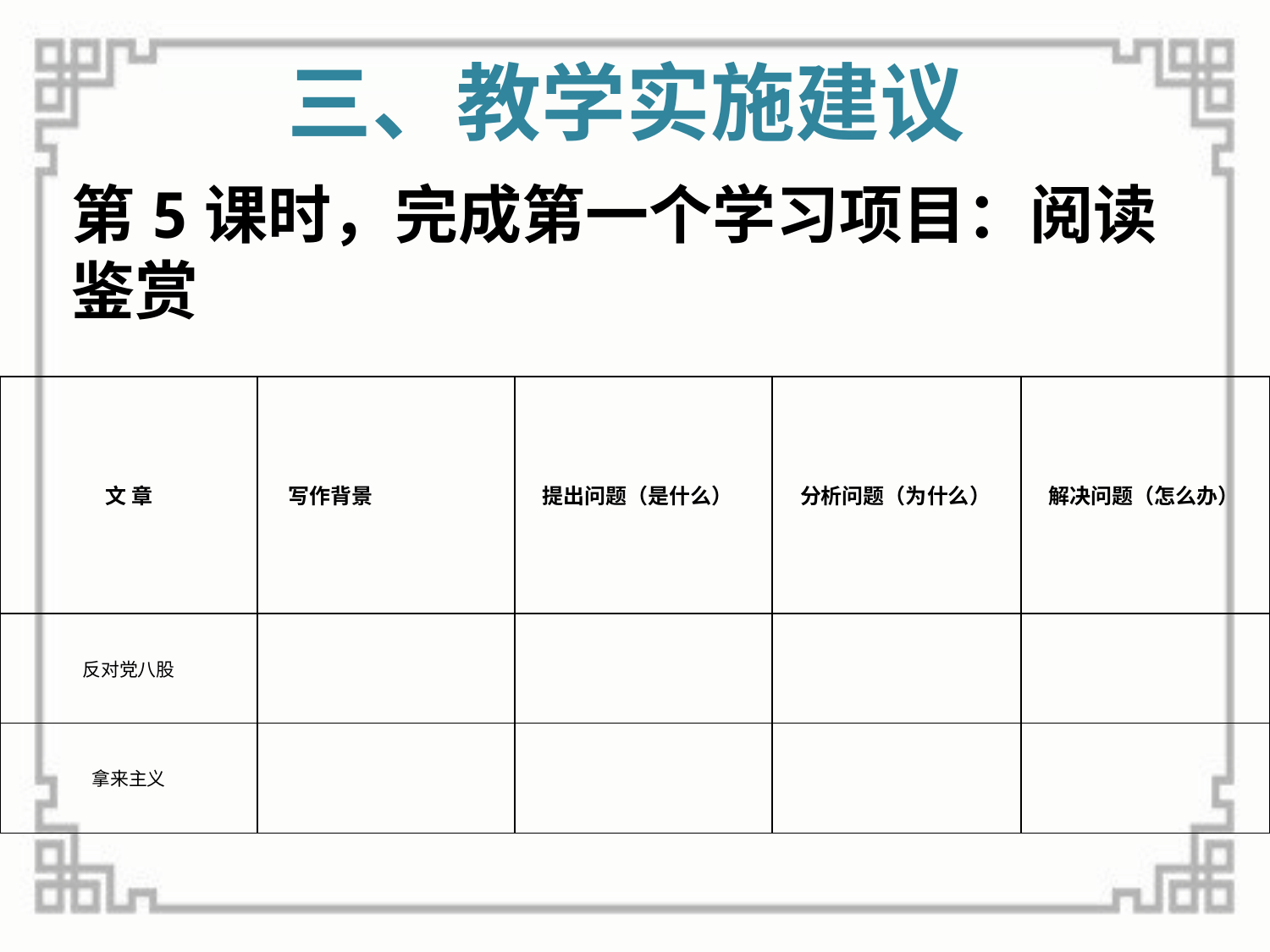

# 三、教学实施建议

第5课时，完成第一个学习项目：阅读鉴赏
| 文 章 | 写作背景 | 提出问题（是什么） | 分析问题（为什么） | 解决问题（怎么办） |
| --- | --- | --- | --- | --- |
| 反对党八股 |  |  |  |  |
| 拿来主义 |  |  |  |  |